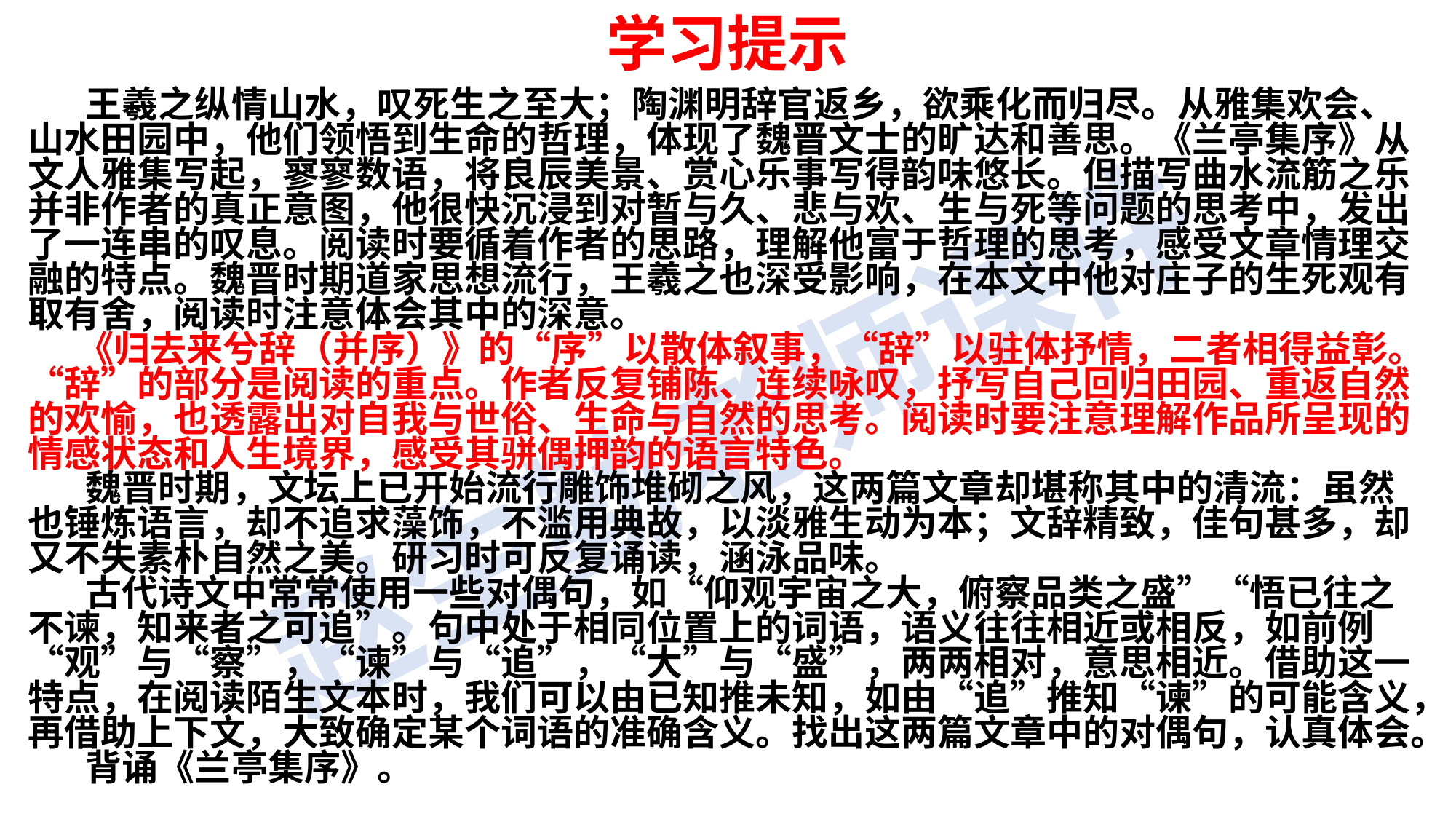

学习提示
      王羲之纵情山水，叹死生之至大；陶渊明辞官返乡，欲乘化而归尽。从雅集欢会、山水田园中，他们领悟到生命的哲理，体现了魏晋文士的旷达和善思。《兰亭集序》从文人雅集写起，寥寥数语，将良辰美景、赏心乐事写得韵味悠长。但描写曲水流筋之乐并非作者的真正意图，他很快沉浸到对暂与久、悲与欢、生与死等问题的思考中，发出了一连串的叹息。阅读时要循着作者的思路，理解他富于哲理的思考，感受文章情理交融的特点。魏晋时期道家思想流行，王羲之也深受影响，在本文中他对庄子的生死观有取有舍，阅读时注意体会其中的深意。
     《归去来兮辞（并序）》的“序”以散体叙事，“辞”以驻体抒情，二者相得益彰。“辞”的部分是阅读的重点。作者反复铺陈、连续咏叹，抒写自己回归田园、重返自然的欢愉，也透露出对自我与世俗、生命与自然的思考。阅读时要注意理解作品所呈现的情感状态和人生境界，感受其骈偶押韵的语言特色。
      魏晋时期，文坛上已开始流行雕饰堆砌之风，这两篇文章却堪称其中的清流：虽然也锤炼语言，却不追求藻饰，不滥用典故，以淡雅生动为本；文辞精致，佳句甚多，却又不失素朴自然之美。研习时可反复诵读，涵泳品味。
      古代诗文中常常使用一些对偶句，如“仰观宇宙之大，俯察品类之盛”“悟已往之不谏，知来者之可追”。句中处于相同位置上的词语，语义往往相近或相反，如前例“观”与“察”，“谏”与“追”，“大”与“盛”，两两相对，意思相近。借助这一特点，在阅读陌生文本时，我们可以由已知推未知，如由“追”推知“谏”的可能含义，再借助上下文，大致确定某个词语的准确含义。找出这两篇文章中的对偶句，认真体会。
      背诵《兰亭集序》。